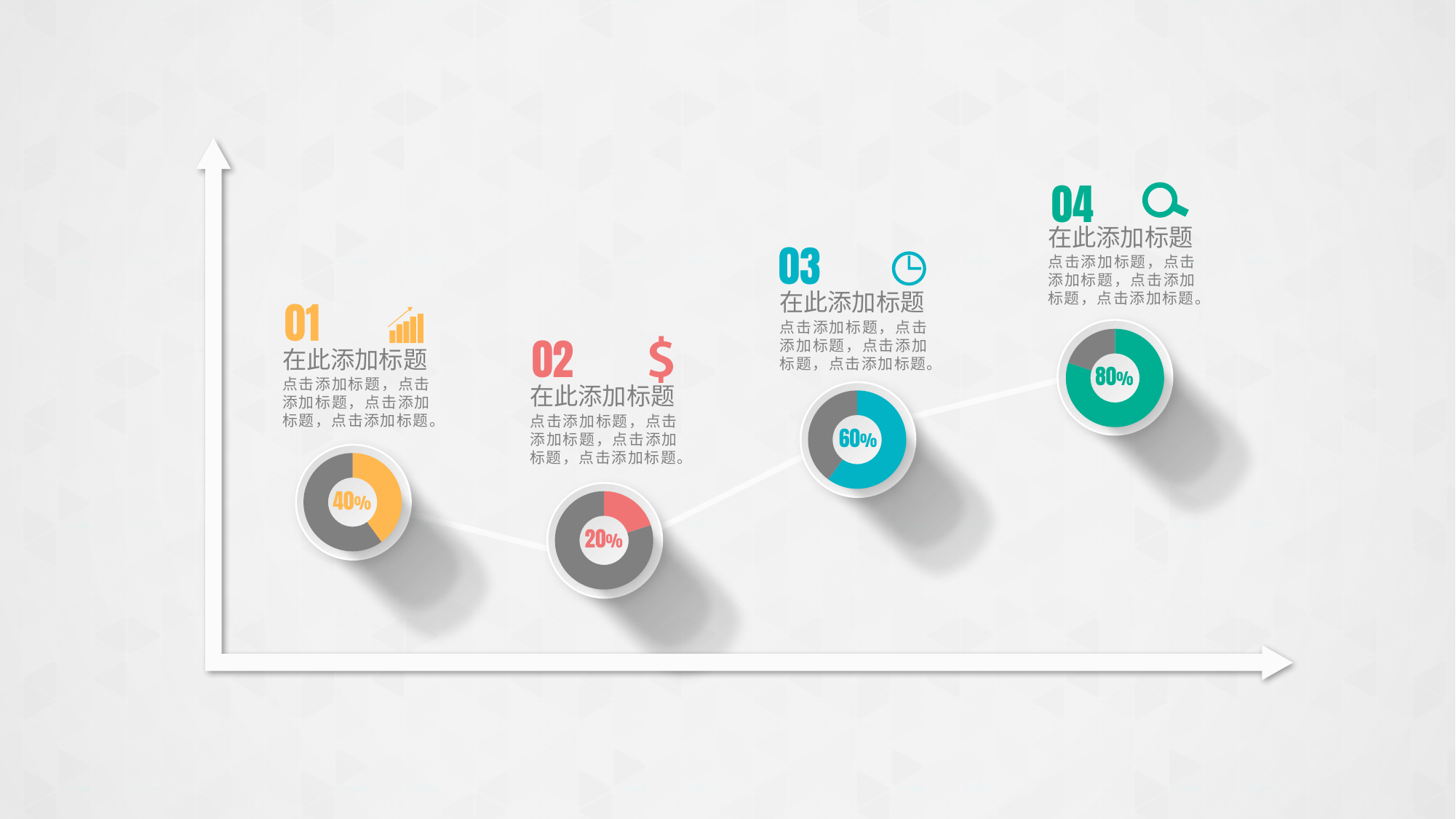

04

在此添加标题
点击添加标题，点击添加标题，点击添加标题，点击添加标题。
03

在此添加标题
点击添加标题，点击添加标题，点击添加标题，点击添加标题。

01

在此添加标题
点击添加标题，点击添加标题，点击添加标题，点击添加标题。

### Chart

| Category | 销售额 |
|---|---|
| 第一季度 | 80.0 |
| 第二季度 | 20.0 |

### Chart

| Category | 系列 1 |
|---|---|
| 类别 1 | 0.4 |
| 类别 2 | 0.2 |
| 类别 3 | 0.6 |
| 类别 4 | 0.8 |
02

在此添加标题
点击添加标题，点击添加标题，点击添加标题，点击添加标题。

80%

### Chart

| Category | 销售额 |
|---|---|
| 第一季度 | 60.0 |
| 第二季度 | 40.0 |

60%

### Chart

| Category | 销售额 |
|---|---|
| 第一季度 | 40.0 |
| 第二季度 | 60.0 |

### Chart

| Category | 销售额 |
|---|---|
| 第一季度 | 20.0 |
| 第二季度 | 80.0 |
40%
20%